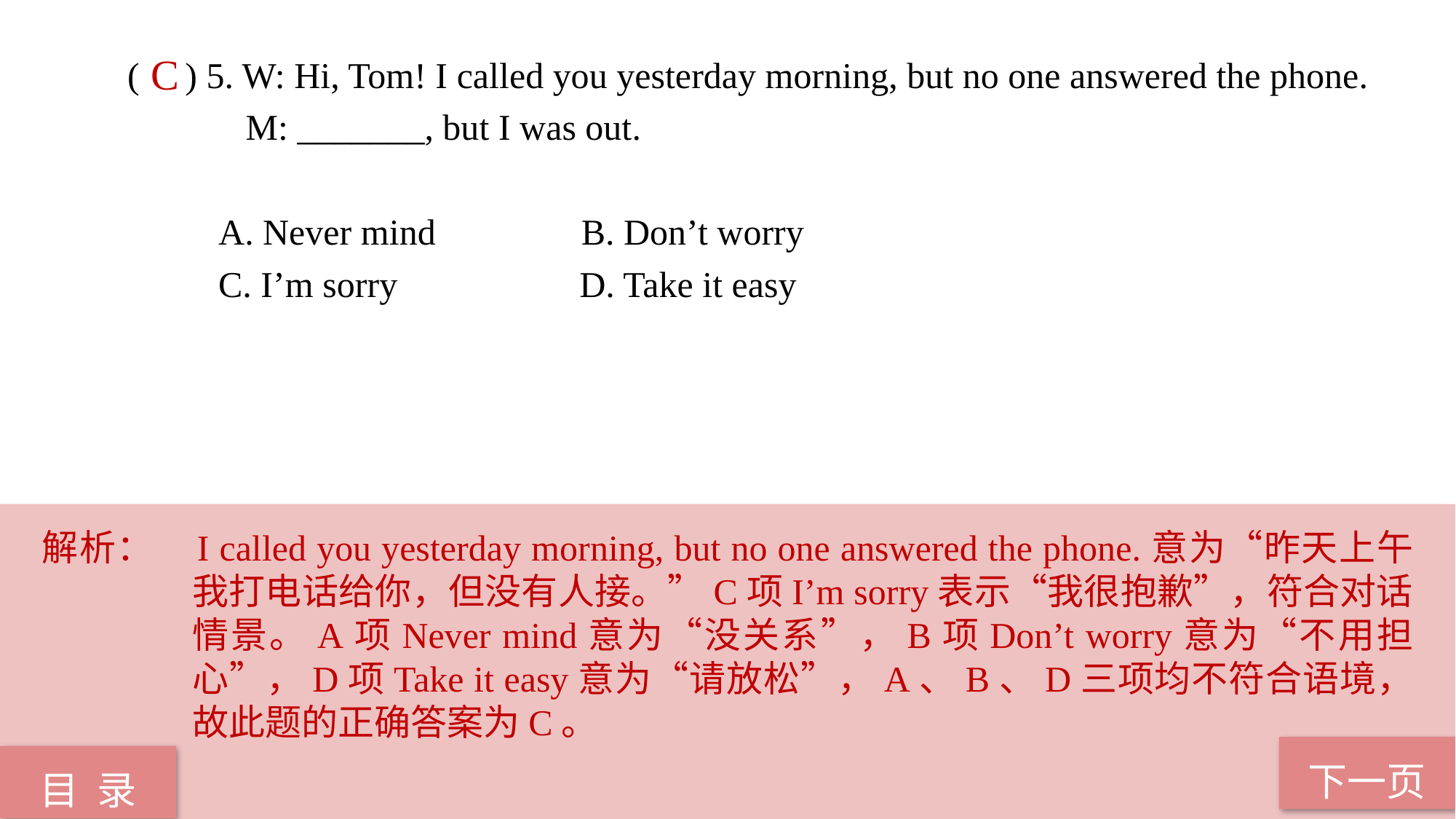

(     ) 5. W: Hi, Tom! I called you yesterday morning, but no one answered the phone.
             M: _______, but I was out.

          A. Never mind                B. Don’t worry
          C. I’m sorry                    D. Take it easy

C
解析：	I called you yesterday morning, but no one answered the phone.意为“昨天上午我打电话给你，但没有人接。”C项I’m sorry表示“我很抱歉”，符合对话情景。A项Never mind意为“没关系”，B项Don’t worry意为“不用担心”，D项Take it easy意为“请放松”，A、B、D三项均不符合语境，故此题的正确答案为C。
下一页